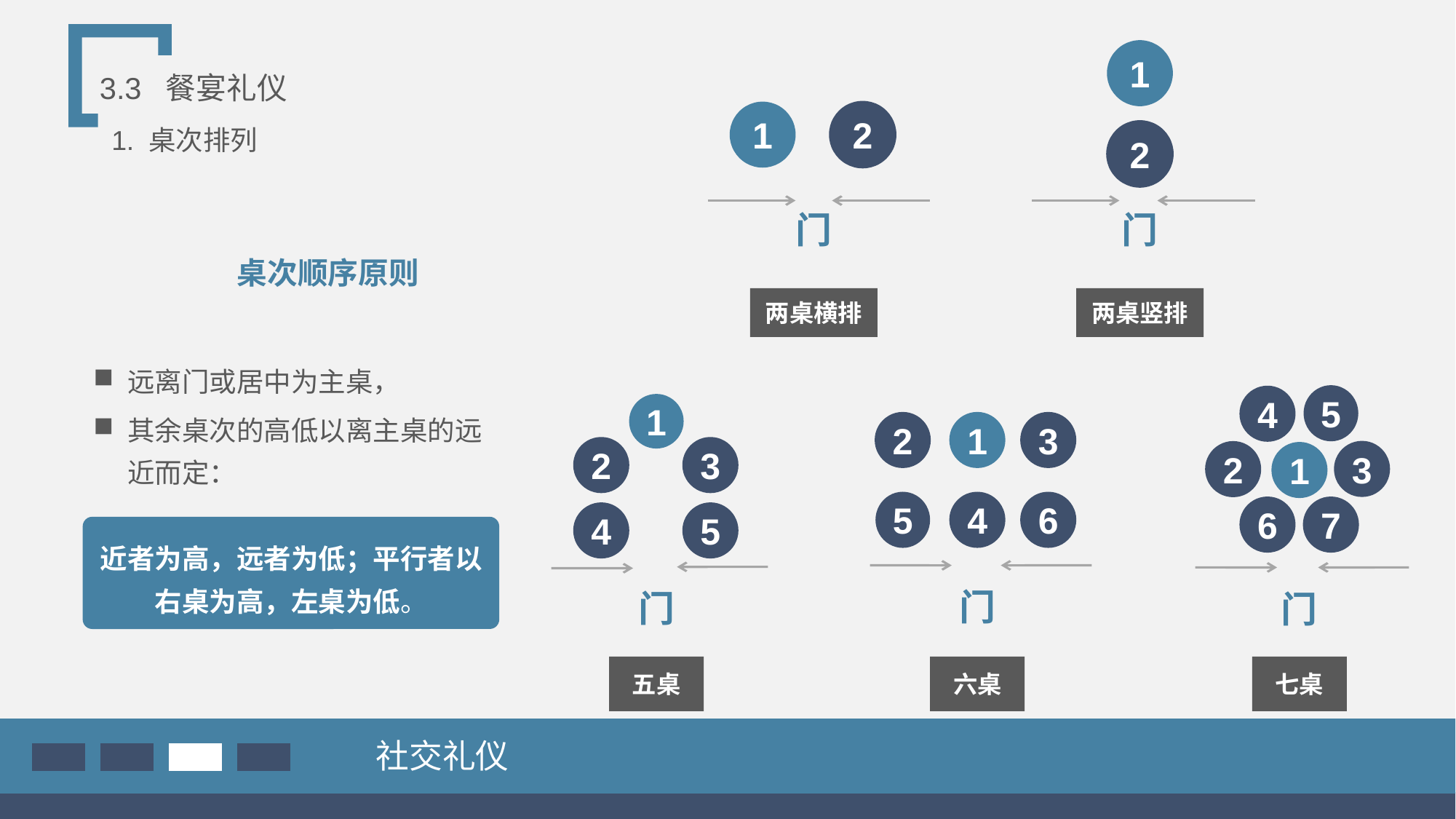

1
2
门
两桌竖排
3.3  餐宴礼仪
1
2
门
两桌横排
1. 桌次排列
桌次顺序原则
远离门或居中为主桌，
其余桌次的高低以离主桌的远近而定：
5
4
3
2
1
6
7

门
七桌
1
2
3
4
5

门
五桌
2
1
3
5
4
6

门
六桌

近者为高，远者为低；平行者以右桌为高，左桌为低。